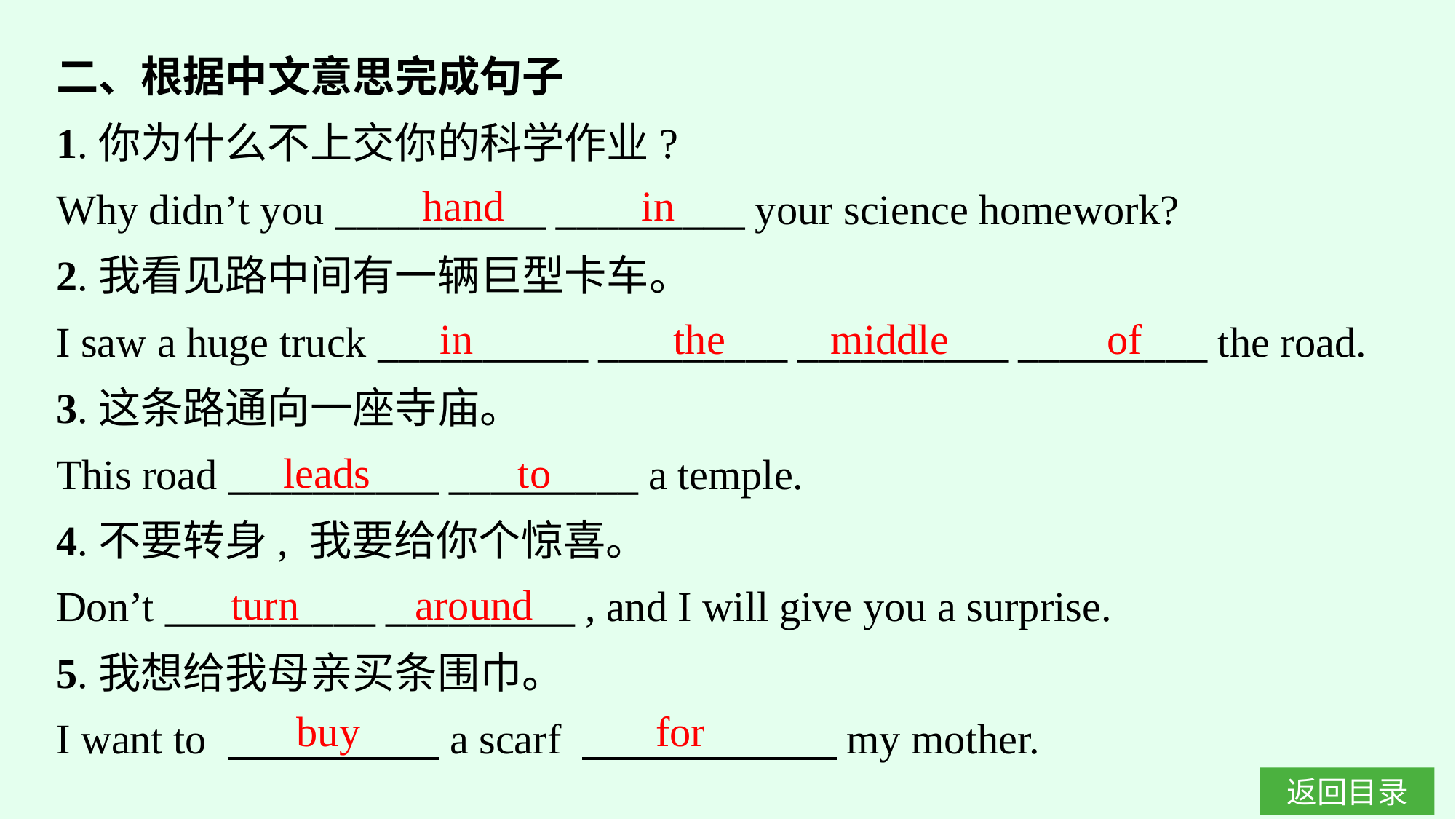

二、根据中文意思完成句子
1.你为什么不上交你的科学作业?
Why didn’t you __________ _________ your science homework?
2.我看见路中间有一辆巨型卡车。
I saw a huge truck __________ _________ __________ _________ the road.
3.这条路通向一座寺庙。
This road __________ _________ a temple.
4.不要转身, 我要给你个惊喜。
Don’t __________ _________ , and I will give you a surprise.
5.我想给我母亲买条围巾。
I want to 　　　　　a scarf 　　　　　　my mother.
hand             in
in                   the          middle               of
leads              to
turn           around
buy
for